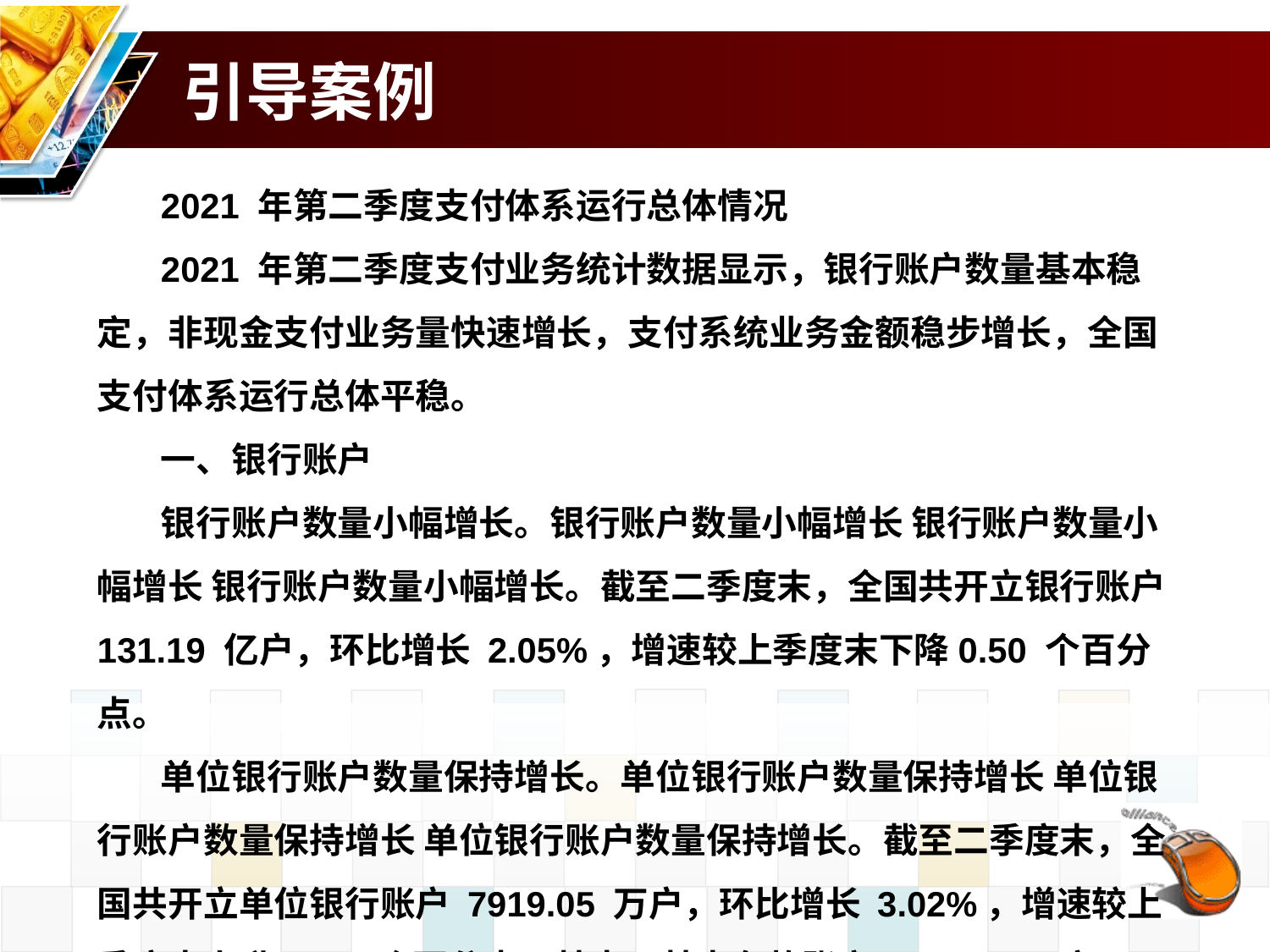

# 引导案例
2021 年第二季度支付体系运行总体情况
2021 年第二季度支付业务统计数据显示，银行账户数量基本稳定，非现金支付业务量快速增长，支付系统业务金额稳步增长，全国支付体系运行总体平稳。
一、银行账户
银行账户数量小幅增长。银行账户数量小幅增长 银行账户数量小幅增长 银行账户数量小幅增长。截至二季度末，全国共开立银行账户 131.19 亿户，环比增长 2.05%，增速较上季度末下降0.50 个百分点。
单位银行账户数量保持增长。单位银行账户数量保持增长 单位银行账户数量保持增长 单位银行账户数量保持增长。截至二季度末，全国共开立单位银行账户 7919.05 万户，环比增长 3.02%，增速较上季度末上升 0.27 个百分点。其中，基本存款账户 5688.72万户，一般